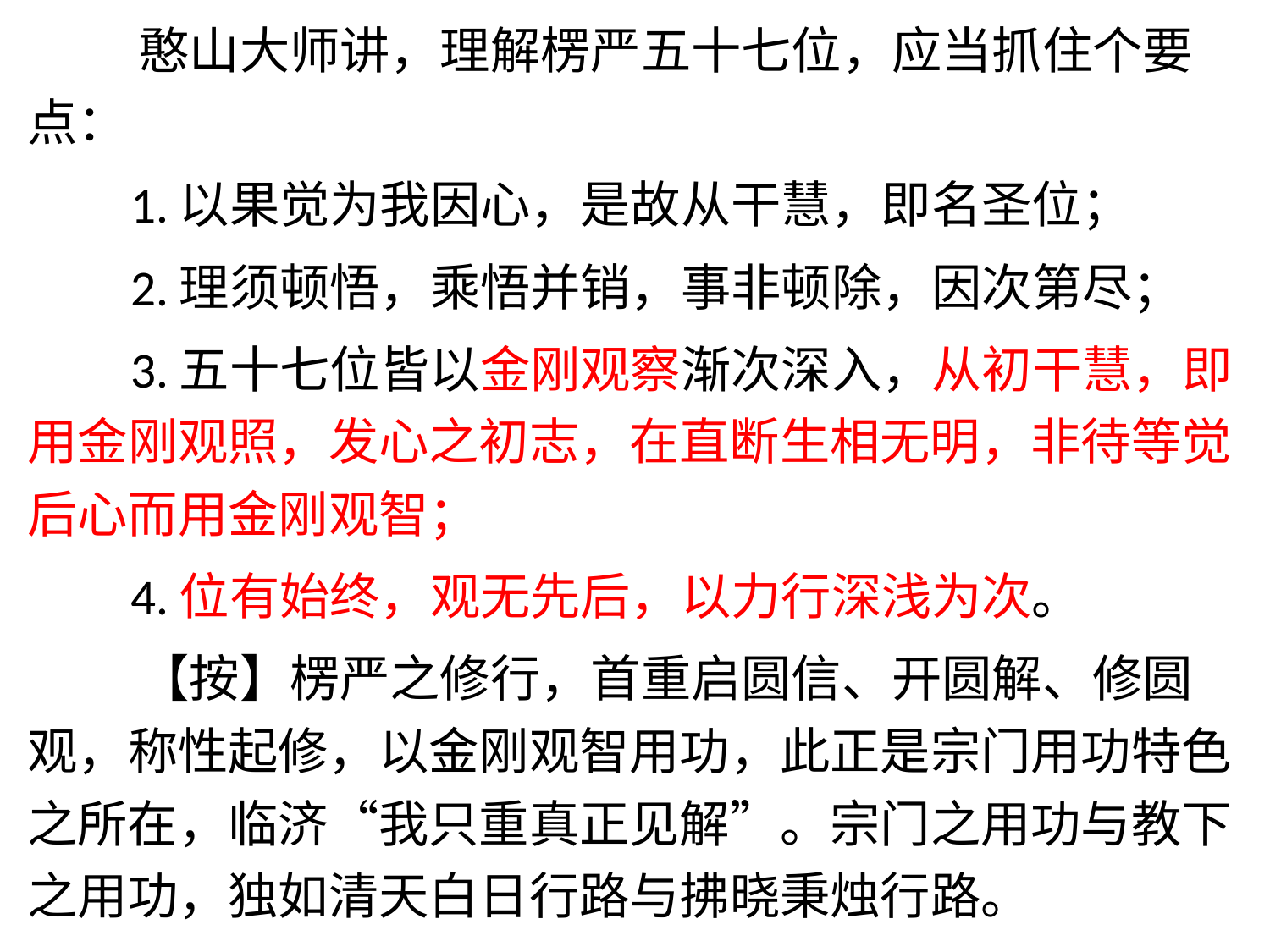

憨山大师讲，理解楞严五十七位，应当抓住个要点：
         1.以果觉为我因心，是故从干慧，即名圣位；
         2.理须顿悟，乘悟并销，事非顿除，因次第尽；
         3.五十七位皆以金刚观察渐次深入，从初干慧，即用金刚观照，发心之初志，在直断生相无明，非待等觉后心而用金刚观智；
         4.位有始终，观无先后，以力行深浅为次。
         【按】楞严之修行，首重启圆信、开圆解、修圆观，称性起修，以金刚观智用功，此正是宗门用功特色之所在，临济“我只重真正见解”。宗门之用功与教下之用功，独如清天白日行路与拂晓秉烛行路。